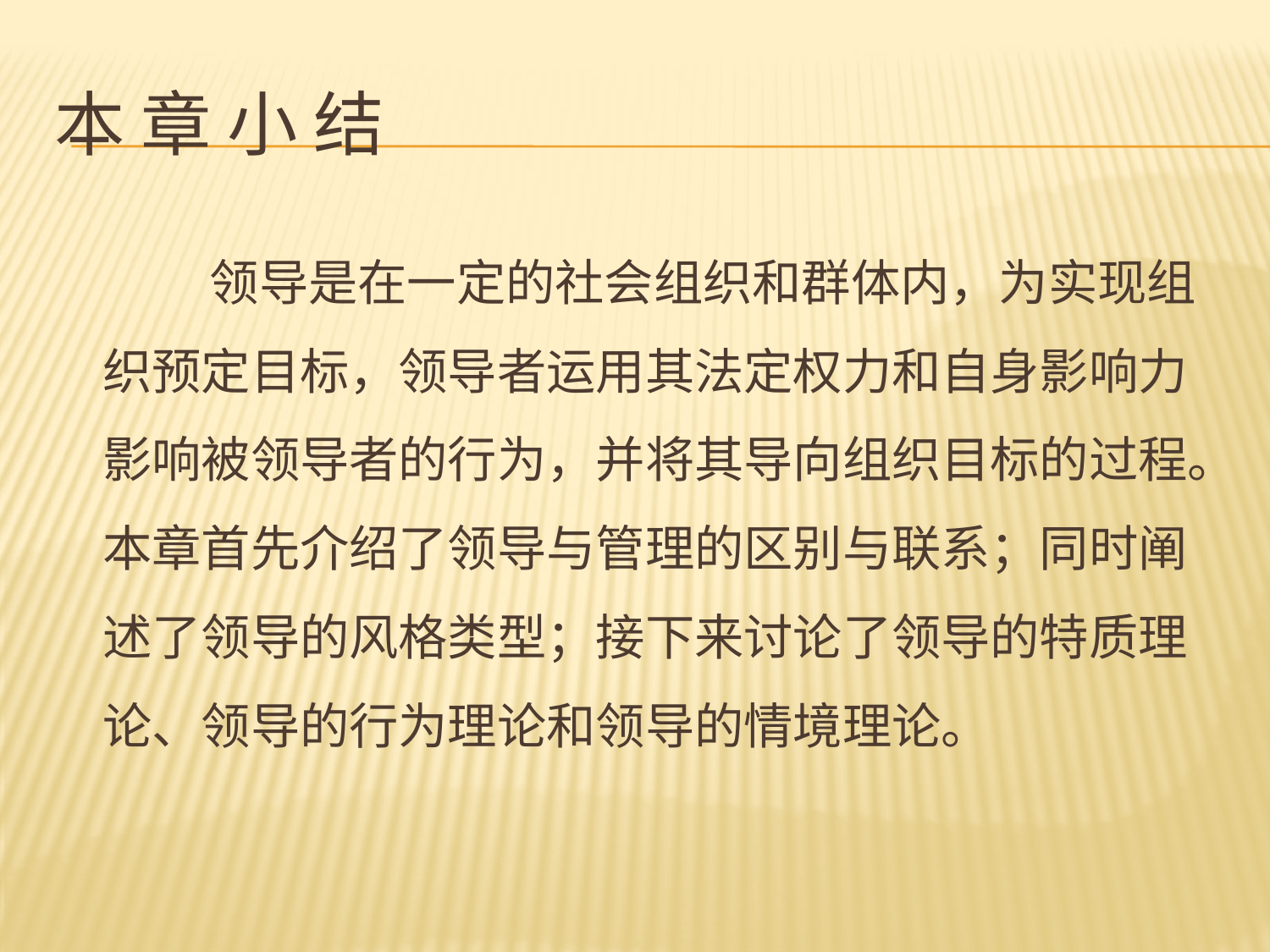

# 本 章 小 结
             领导是在一定的社会组织和群体内，为实现组织预定目标，领导者运用其法定权力和自身影响力影响被领导者的行为，并将其导向组织目标的过程。本章首先介绍了领导与管理的区别与联系；同时阐述了领导的风格类型；接下来讨论了领导的特质理论、领导的行为理论和领导的情境理论。